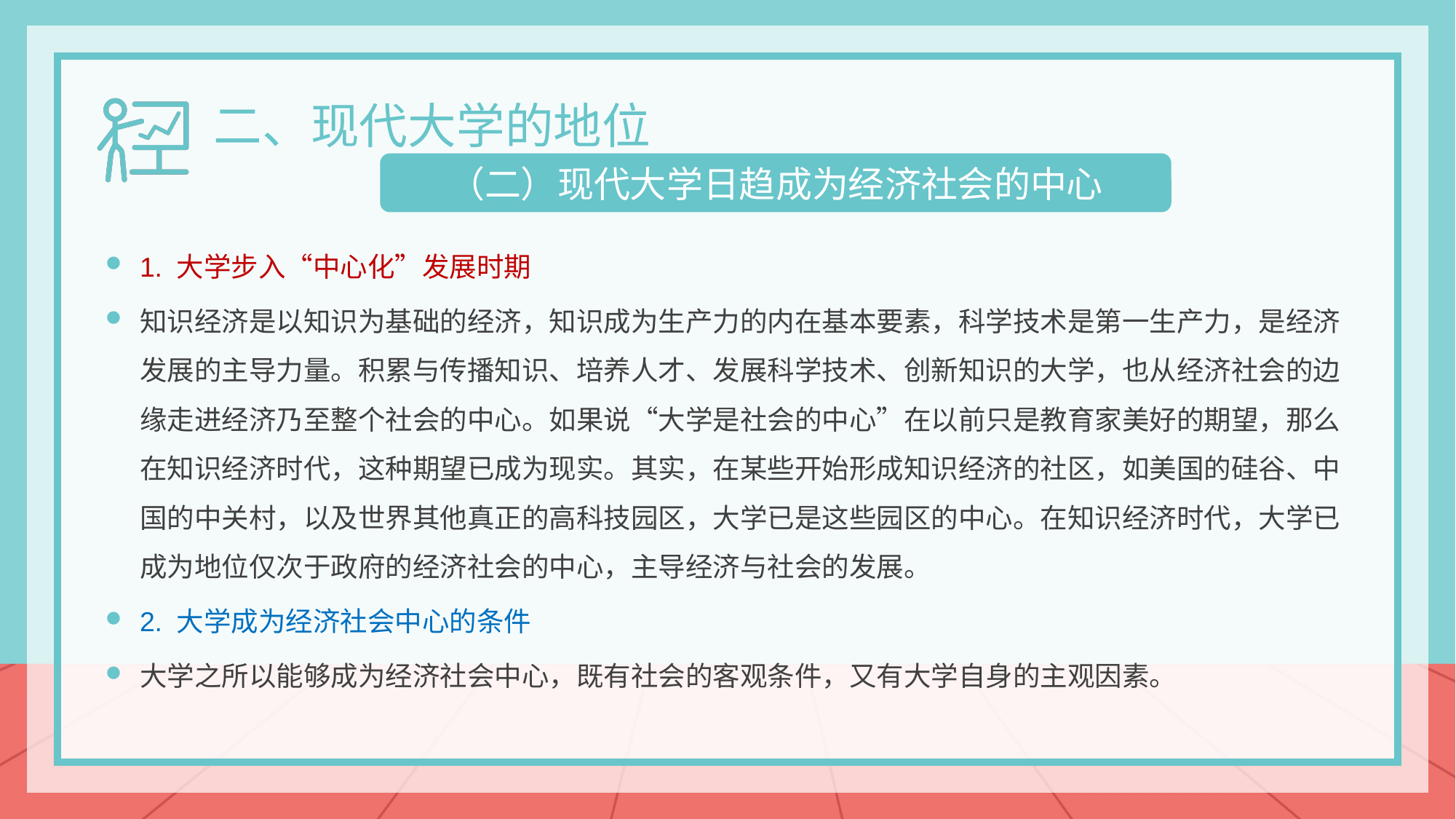

二、现代大学的地位
（二）现代大学日趋成为经济社会的中心
1. 大学步入“中心化”发展时期
知识经济是以知识为基础的经济，知识成为生产力的内在基本要素，科学技术是第一生产力，是经济发展的主导力量。积累与传播知识、培养人才、发展科学技术、创新知识的大学，也从经济社会的边缘走进经济乃至整个社会的中心。如果说“大学是社会的中心”在以前只是教育家美好的期望，那么在知识经济时代，这种期望已成为现实。其实，在某些开始形成知识经济的社区，如美国的硅谷、中国的中关村，以及世界其他真正的高科技园区，大学已是这些园区的中心。在知识经济时代，大学已成为地位仅次于政府的经济社会的中心，主导经济与社会的发展。
2. 大学成为经济社会中心的条件
大学之所以能够成为经济社会中心，既有社会的客观条件，又有大学自身的主观因素。